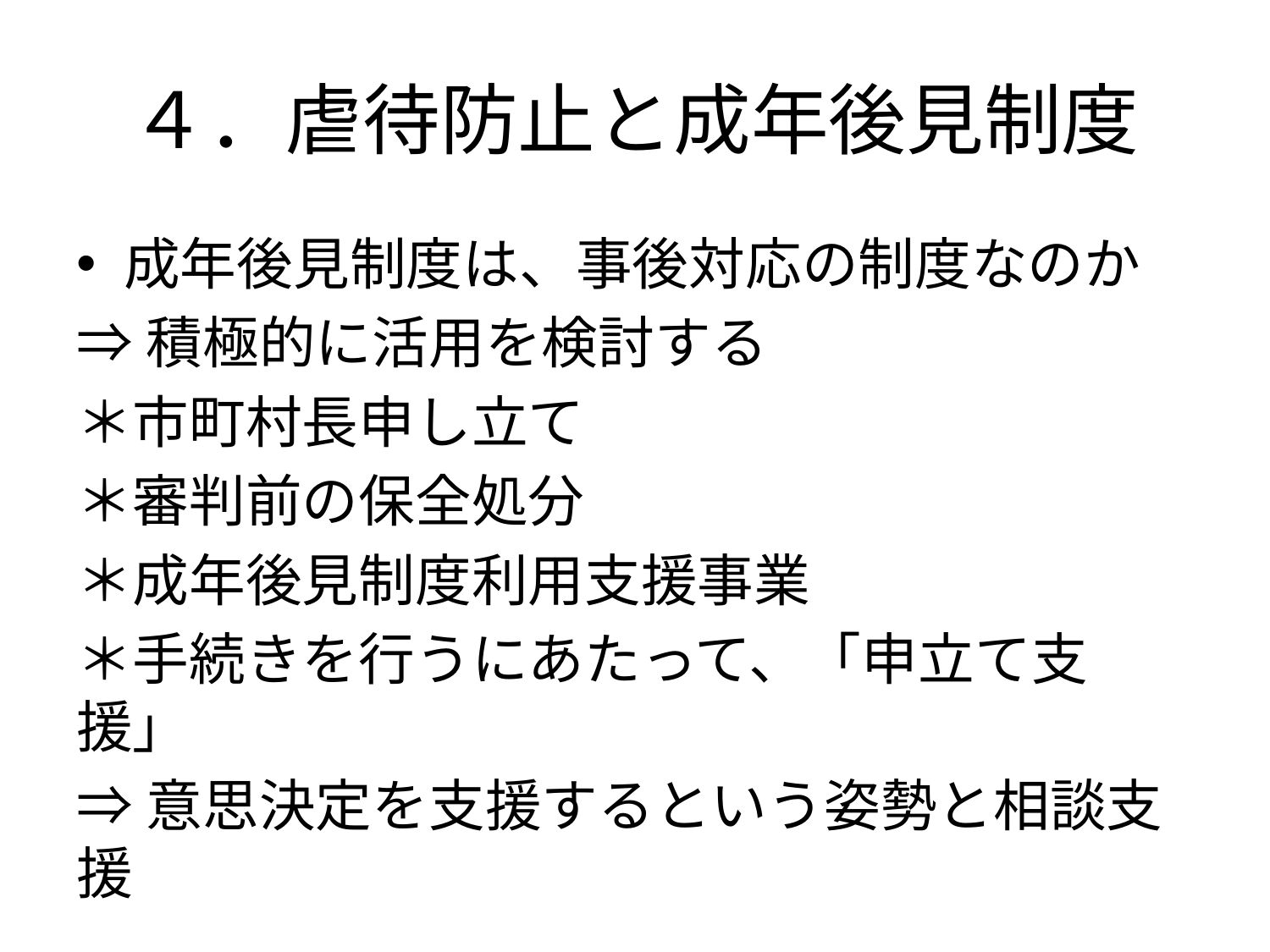

# ４．虐待防止と成年後見制度
成年後見制度は、事後対応の制度なのか
⇒積極的に活用を検討する
＊市町村長申し立て
＊審判前の保全処分
＊成年後見制度利用支援事業
＊手続きを行うにあたって、「申立て支援」
⇒意思決定を支援するという姿勢と相談支援